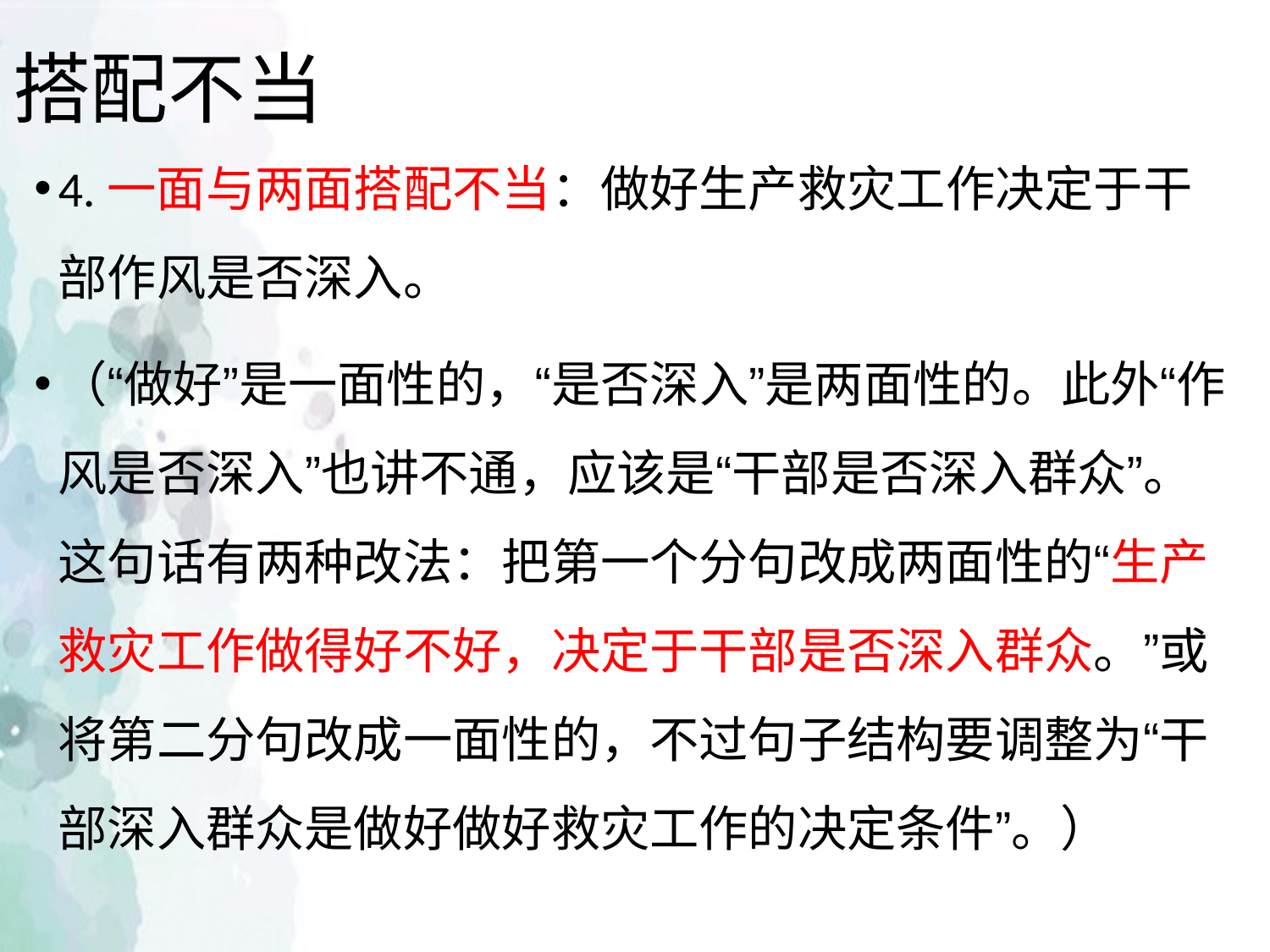

# 搭配不当
4.一面与两面搭配不当：做好生产救灾工作决定于干部作风是否深入。
（“做好”是一面性的，“是否深入”是两面性的。此外“作风是否深入”也讲不通，应该是“干部是否深入群众”。这句话有两种改法：把第一个分句改成两面性的“生产救灾工作做得好不好，决定于干部是否深入群众。”或将第二分句改成一面性的，不过句子结构要调整为“干部深入群众是做好做好救灾工作的决定条件”。）